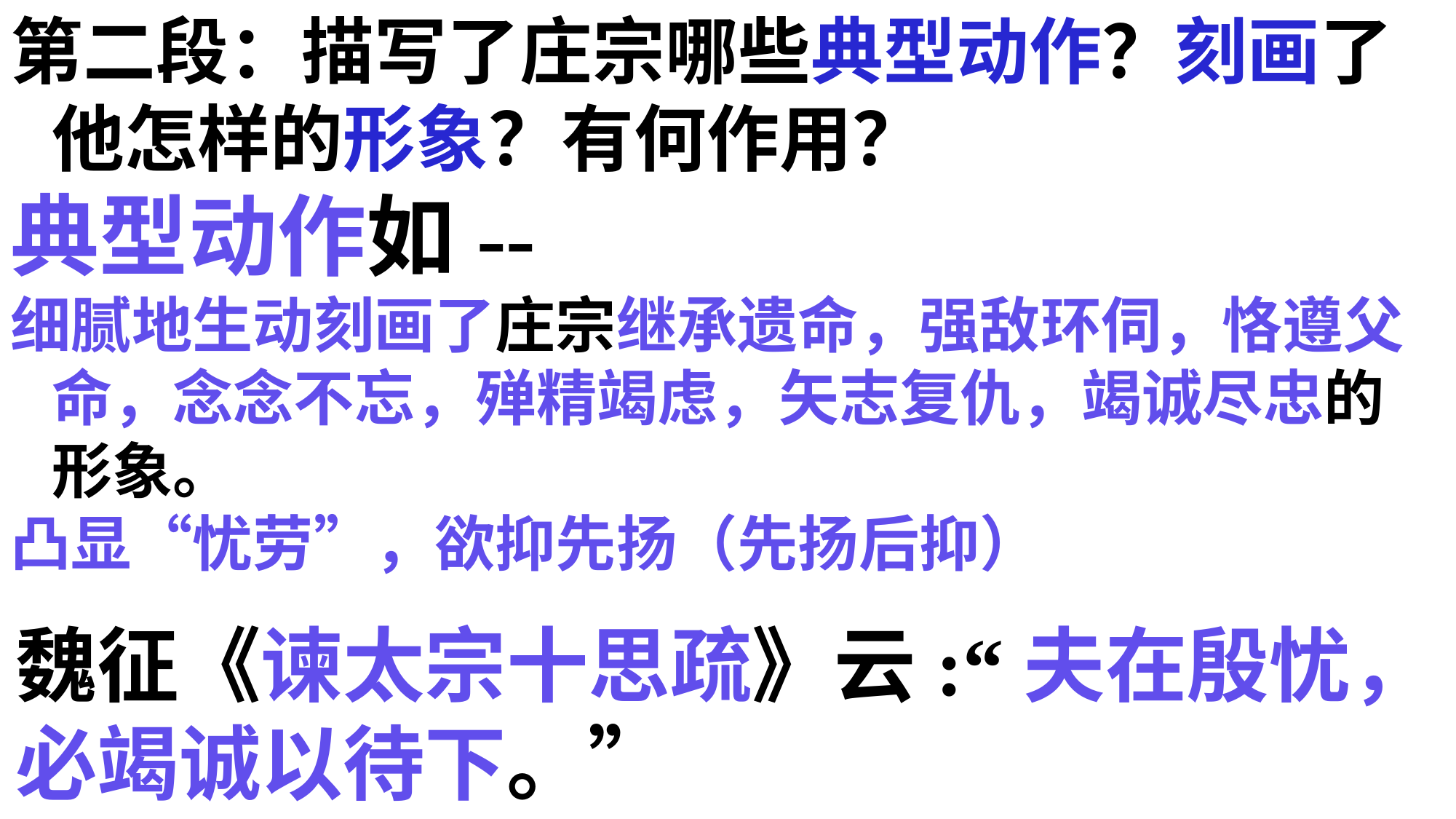

第二段：描写了庄宗哪些典型动作？刻画了他怎样的形象？有何作用？
典型动作如--
细腻地生动刻画了庄宗继承遗命，强敌环伺，恪遵父命，念念不忘，殚精竭虑，矢志复仇，竭诚尽忠的形象。
凸显“忧劳”，欲抑先扬（先扬后抑）
魏征《谏太宗十思疏》云:“夫在殷忧，必竭诚以待下。”